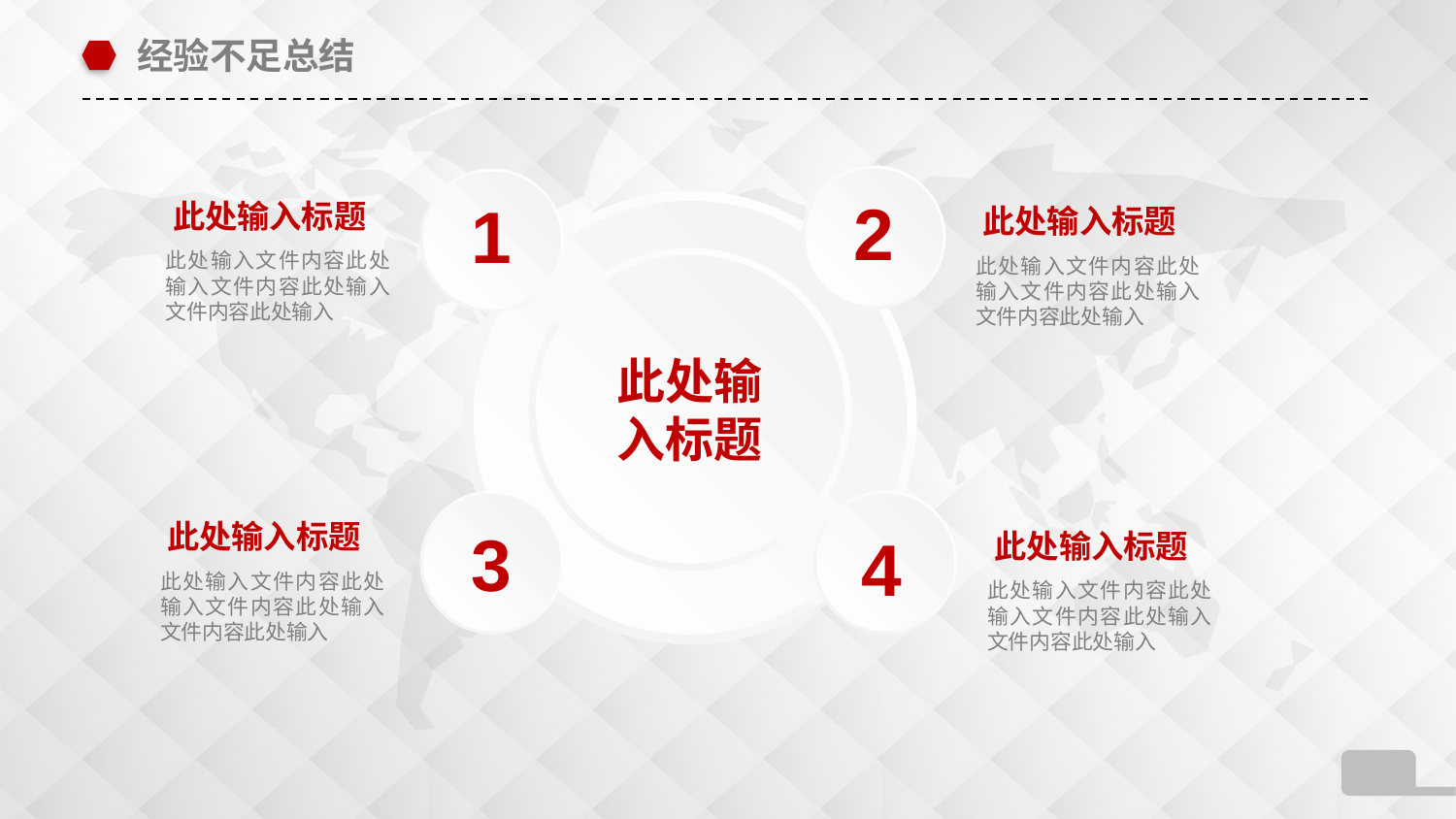

经验不足总结

2
1
此处输入标题

此处输入标题
此处输入文件内容此处输入文件内容此处输入文件内容此处输入
此处输入文件内容此处输入文件内容此处输入文件内容此处输入

此处输
入标题

此处输入标题
3
4
此处输入标题
此处输入文件内容此处输入文件内容此处输入文件内容此处输入
此处输入文件内容此处输入文件内容此处输入文件内容此处输入